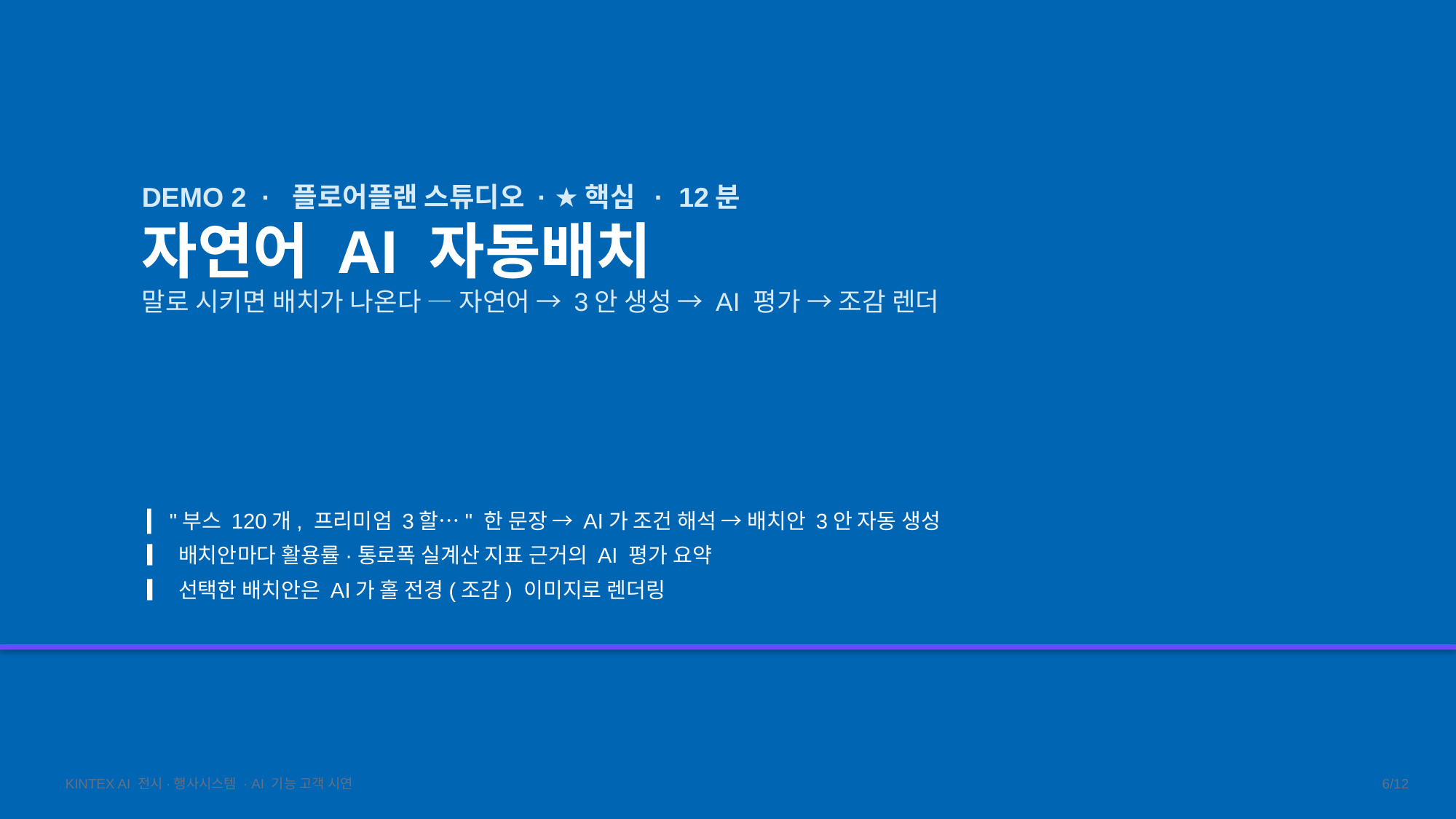

DEMO 2  ·  플로어플랜 스튜디오 · ★핵심  ·  12분
자연어 AI 자동배치
말로 시키면 배치가 나온다 — 자연어 → 3안 생성 → AI 평가 → 조감 렌더
▎ "부스 120개, 프리미엄 3할…" 한 문장 → AI가 조건 해석 → 배치안 3안 자동 생성
▎ 배치안마다 활용률·통로폭 실계산 지표 근거의 AI 평가 요약
▎ 선택한 배치안은 AI가 홀 전경(조감) 이미지로 렌더링

KINTEX AI 전시·행사시스템 · AI 기능 고객 시연
6/12